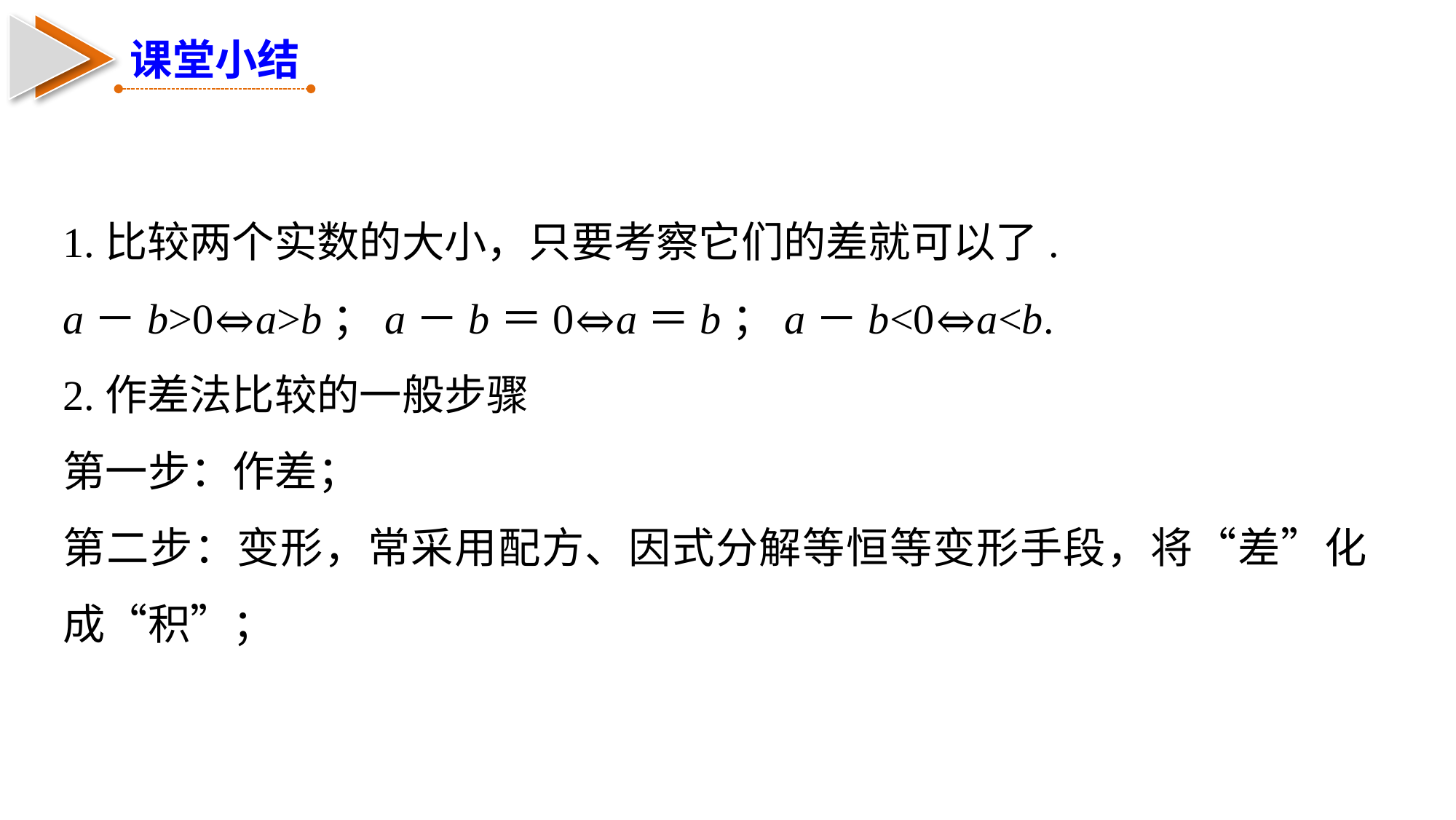

课堂小结
1.比较两个实数的大小，只要考察它们的差就可以了.
a－b>0⇔a>b；a－b＝0⇔a＝b；a－b<0⇔a<b.
2.作差法比较的一般步骤
第一步：作差；
第二步：变形，常采用配方、因式分解等恒等变形手段，将“差”化成“积”；